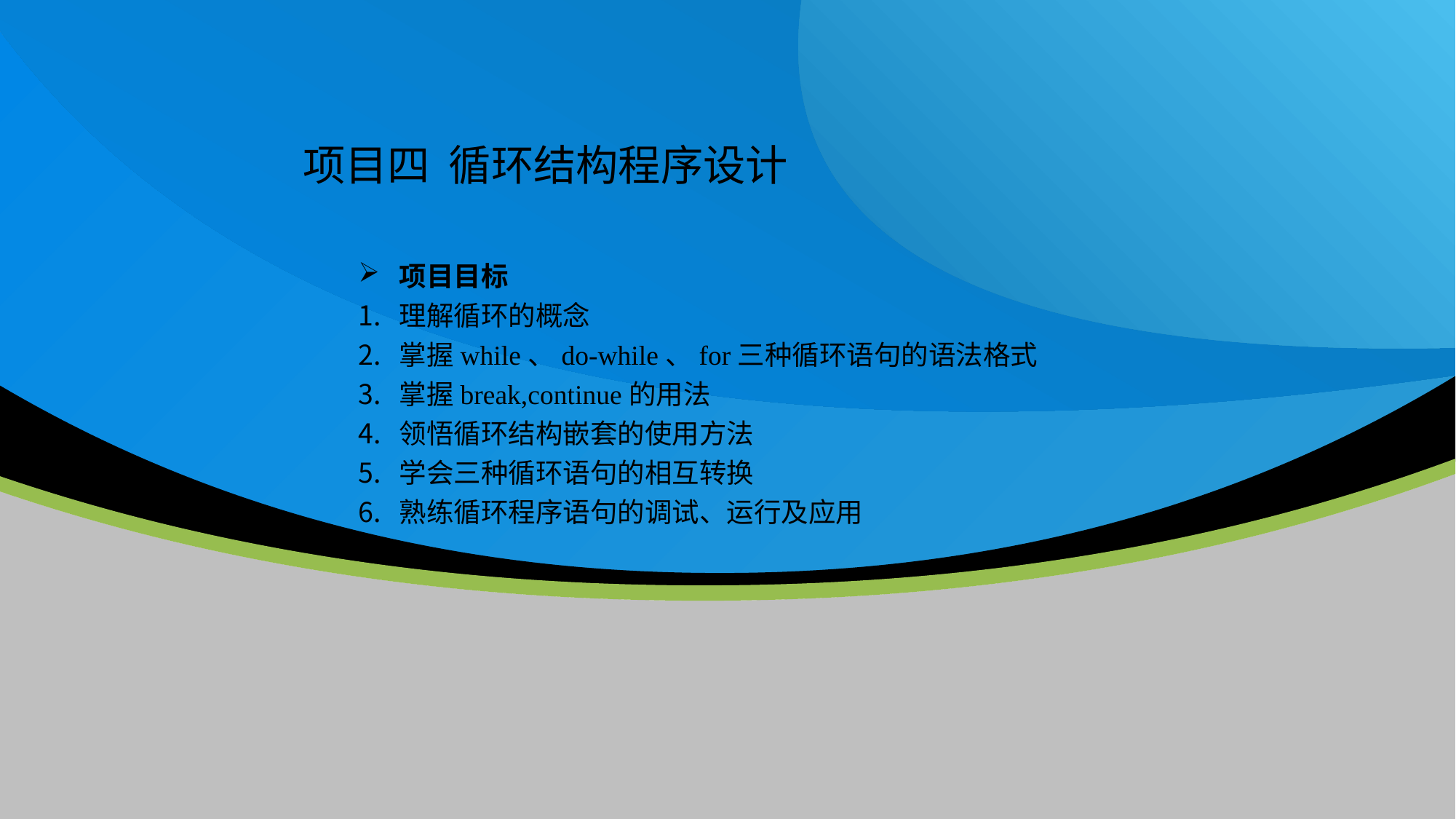

项目四  循环结构程序设计
项目目标
理解循环的概念
掌握while、do-while、for三种循环语句的语法格式
掌握break,continue的用法
领悟循环结构嵌套的使用方法
学会三种循环语句的相互转换
熟练循环程序语句的调试、运行及应用